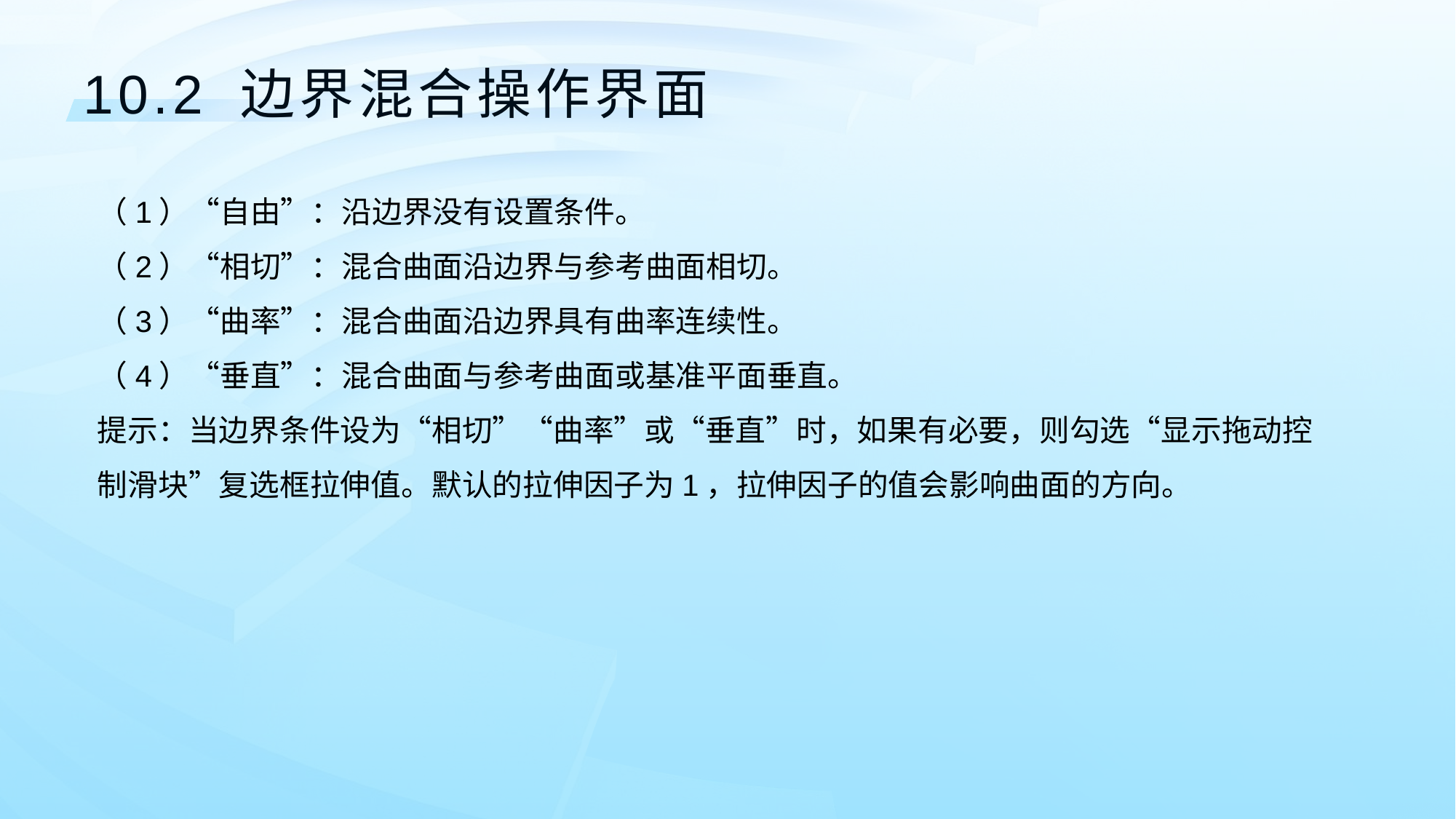

10.2 边界混合操作界面
（1）“自由”：沿边界没有设置条件。
（2）“相切”：混合曲面沿边界与参考曲面相切。
（3）“曲率”：混合曲面沿边界具有曲率连续性。
（4）“垂直”：混合曲面与参考曲面或基准平面垂直。
提示：当边界条件设为“相切”“曲率”或“垂直”时，如果有必要，则勾选“显示拖动控制滑块”复选框拉伸值。默认的拉伸因子为1，拉伸因子的值会影响曲面的方向。